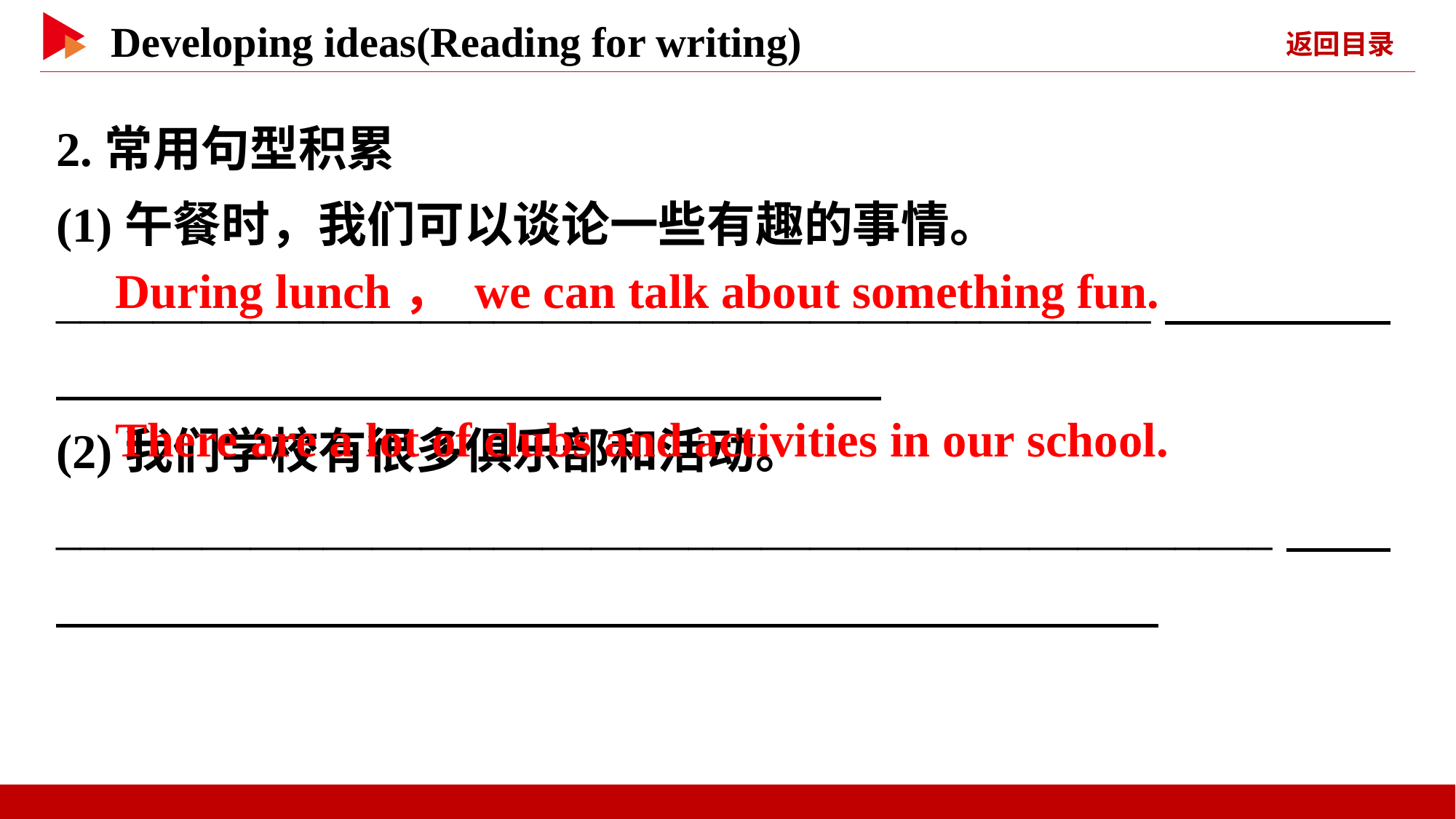

2.常用句型积累
(1)午餐时，我们可以谈论一些有趣的事情。
_____________________________________________
(2)我们学校有很多俱乐部和活动。
__________________________________________________
　During lunch， we can talk about something fun.
　There are a lot of clubs and activities in our school.